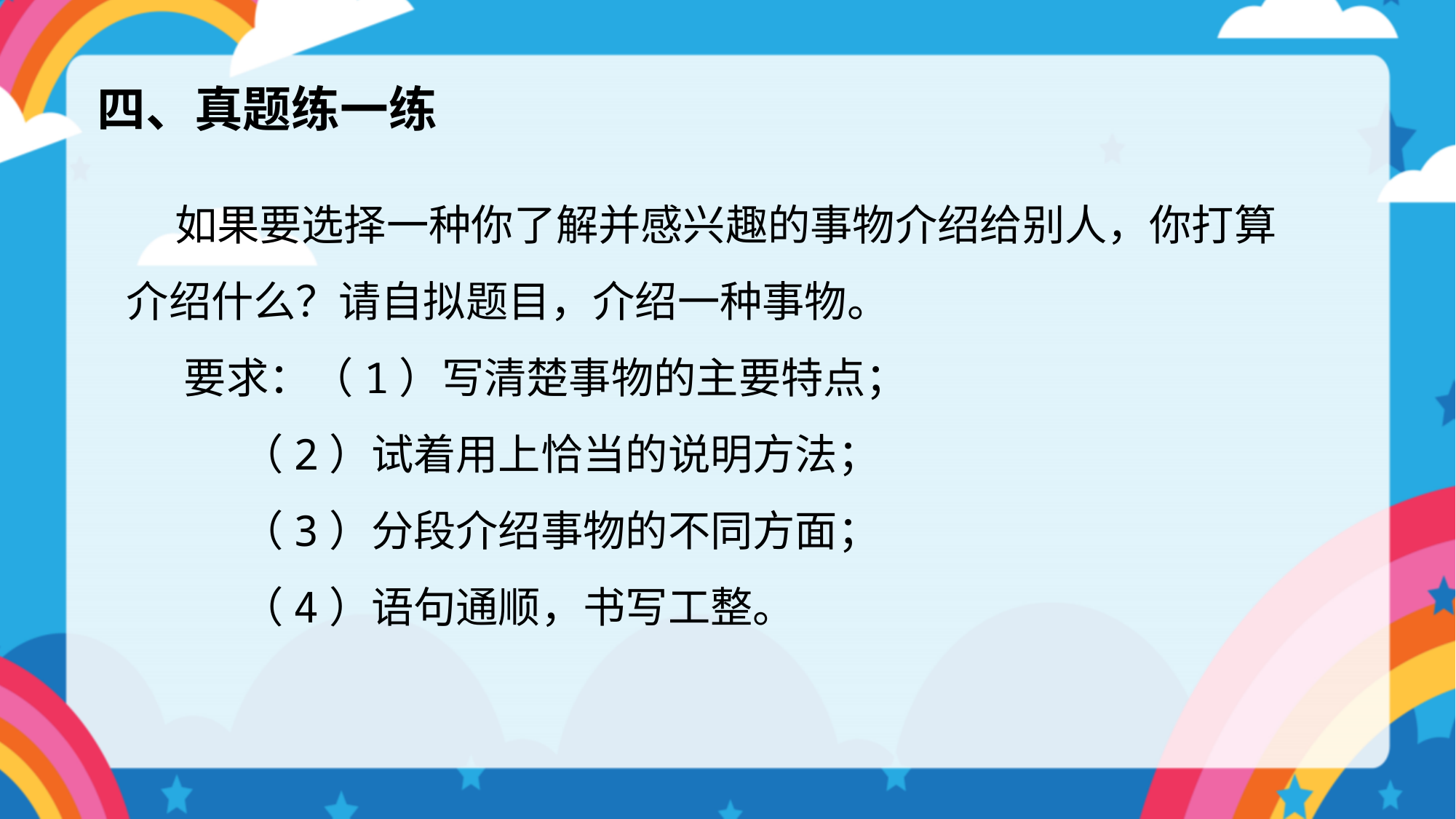

四、真题练一练
    如果要选择一种你了解并感兴趣的事物介绍给别人，你打算介绍什么？请自拟题目，介绍一种事物。
     要求：（1）写清楚事物的主要特点；
           （2）试着用上恰当的说明方法；
           （3）分段介绍事物的不同方面；
           （4）语句通顺，书写工整。